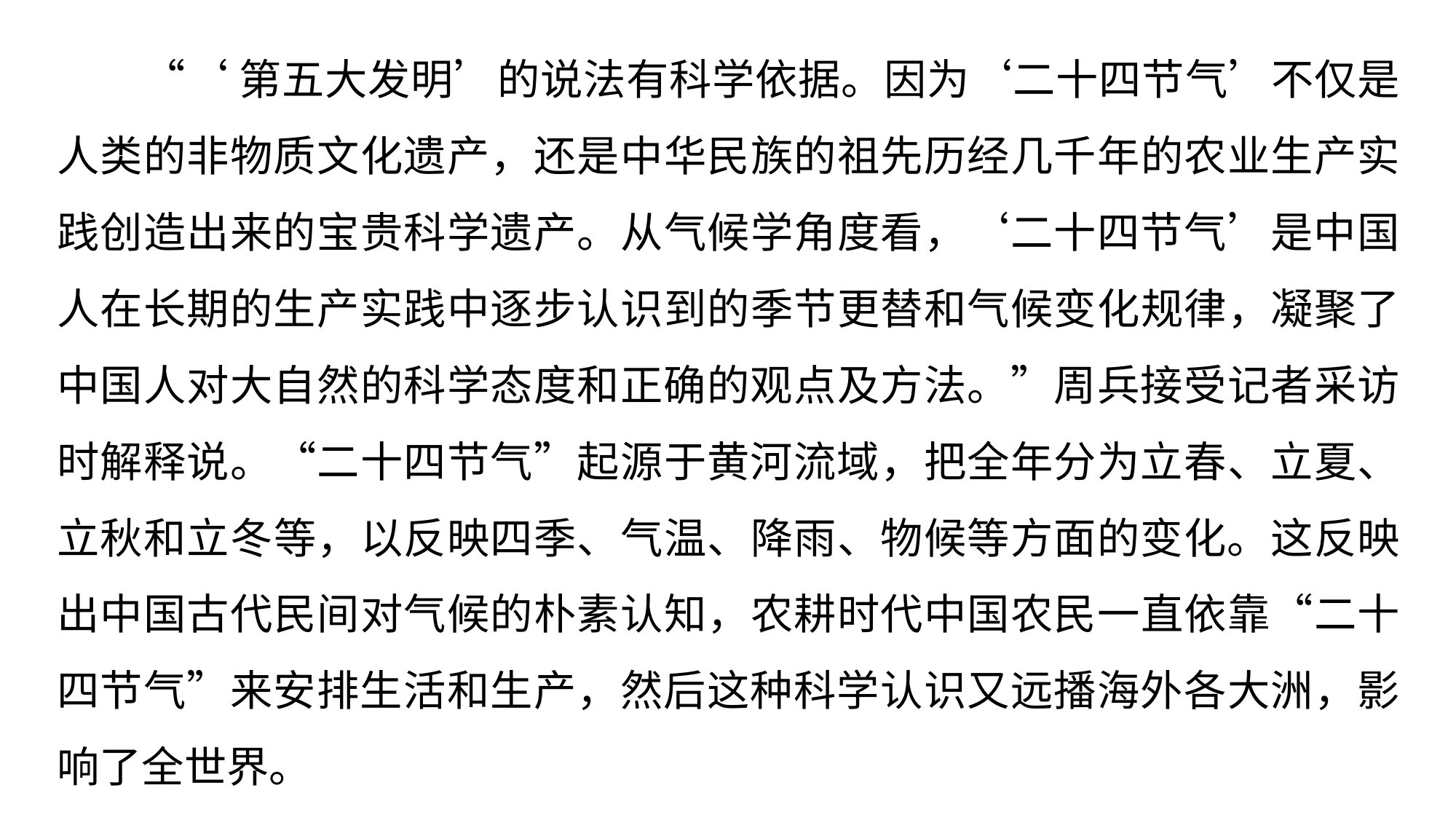

“‘第五大发明’的说法有科学依据。因为‘二十四节气’不仅是人类的非物质文化遗产，还是中华民族的祖先历经几千年的农业生产实践创造出来的宝贵科学遗产。从气候学角度看，‘二十四节气’是中国人在长期的生产实践中逐步认识到的季节更替和气候变化规律，凝聚了中国人对大自然的科学态度和正确的观点及方法。”周兵接受记者采访时解释说。“二十四节气”起源于黄河流域，把全年分为立春、立夏、立秋和立冬等，以反映四季、气温、降雨、物候等方面的变化。这反映出中国古代民间对气候的朴素认知，农耕时代中国农民一直依靠“二十四节气”来安排生活和生产，然后这种科学认识又远播海外各大洲，影响了全世界。